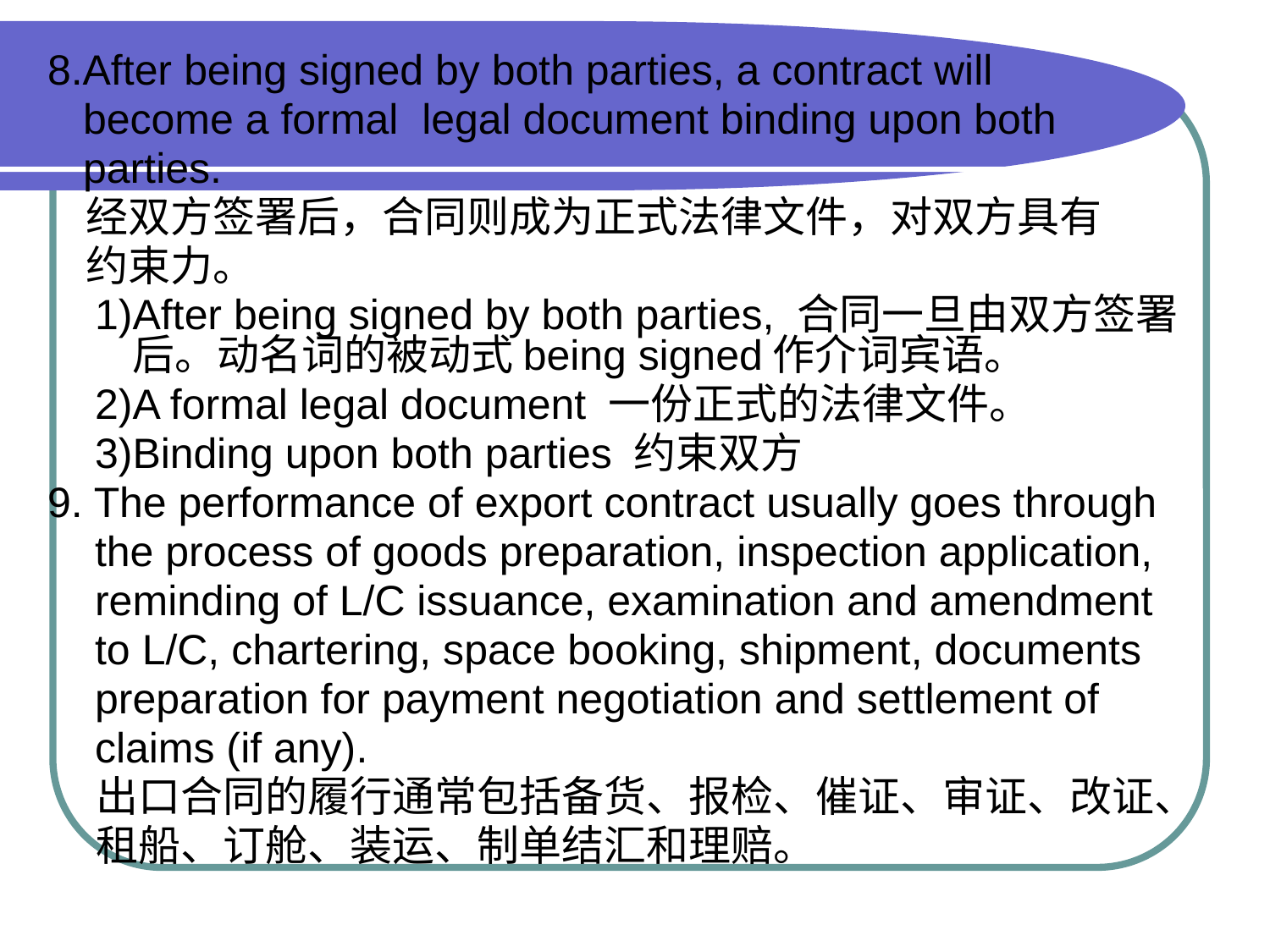

8.After being signed by both parties, a contract will
   become a formal  legal document binding upon both
   parties.
   经双方签署后，合同则成为正式法律文件，对双方具有
   约束力。
    1)After being signed by both parties, 合同一旦由双方签署后。动名词的被动式being signed作介词宾语。
    2)A formal legal document 一份正式的法律文件。
    3)Binding upon both parties 约束双方
9. The performance of export contract usually goes through
    the process of goods preparation, inspection application,
    reminding of L/C issuance, examination and amendment
    to L/C, chartering, space booking, shipment, documents
    preparation for payment negotiation and settlement of
    claims (if any).
    出口合同的履行通常包括备货、报检、催证、审证、改证、
    租船、订舱、装运、制单结汇和理赔。